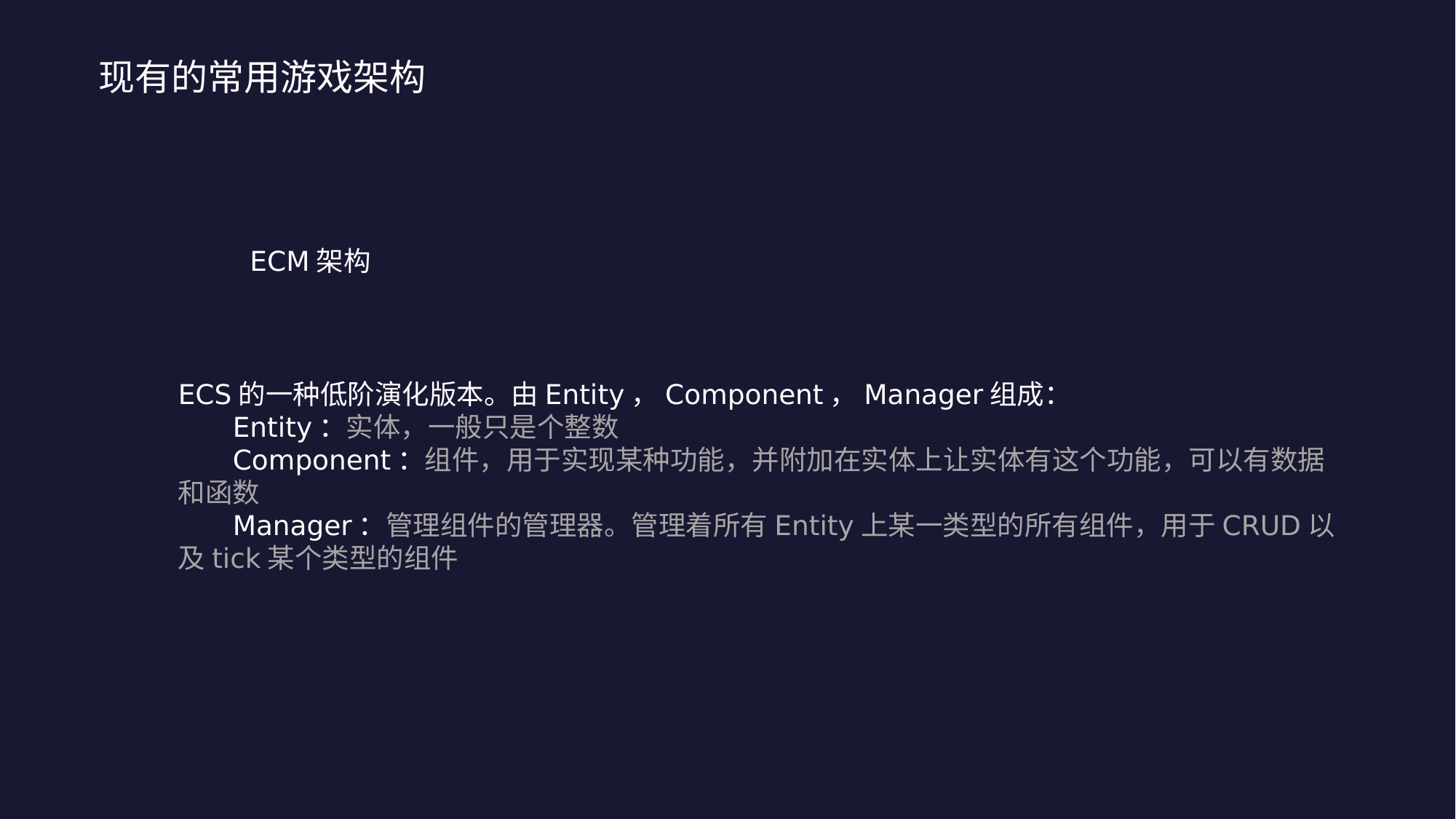

现有的常用游戏架构
ECM架构
ECS的一种低阶演化版本。由Entity，Component，Manager组成：
Entity：实体，一般只是个整数
Component：组件，用于实现某种功能，并附加在实体上让实体有这个功能，可以有数据和函数
Manager：管理组件的管理器。管理着所有Entity上某一类型的所有组件，用于CRUD以及tick某个类型的组件